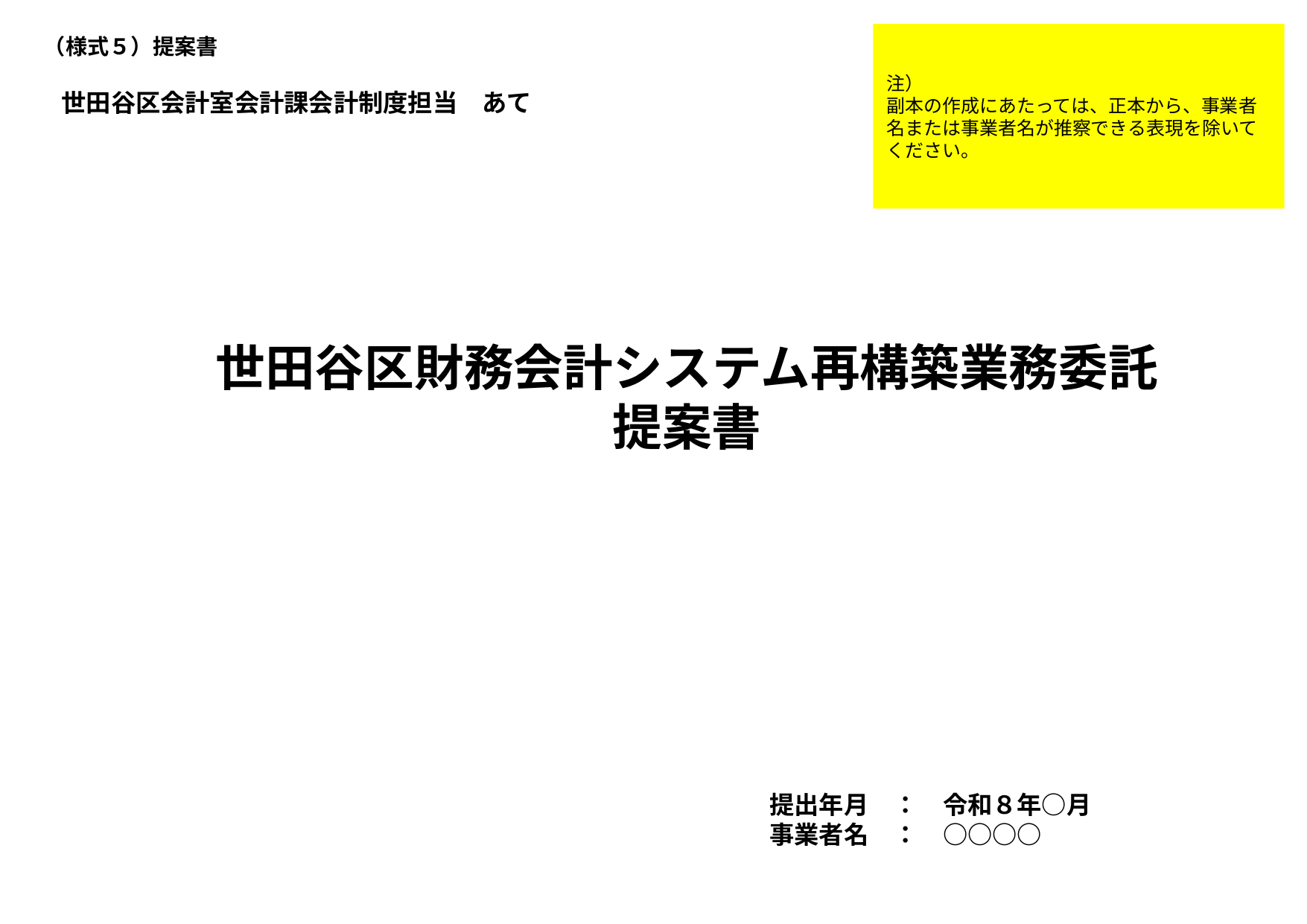

注）
副本の作成にあたっては、正本から、事業者名または事業者名が推察できる表現を除いてください。
（様式５）提案書
世田谷区会計室会計課会計制度担当　あて
世田谷区財務会計システム再構築業務委託
提案書
提出年月　：　令和８年○月
事業者名　：　○○○○